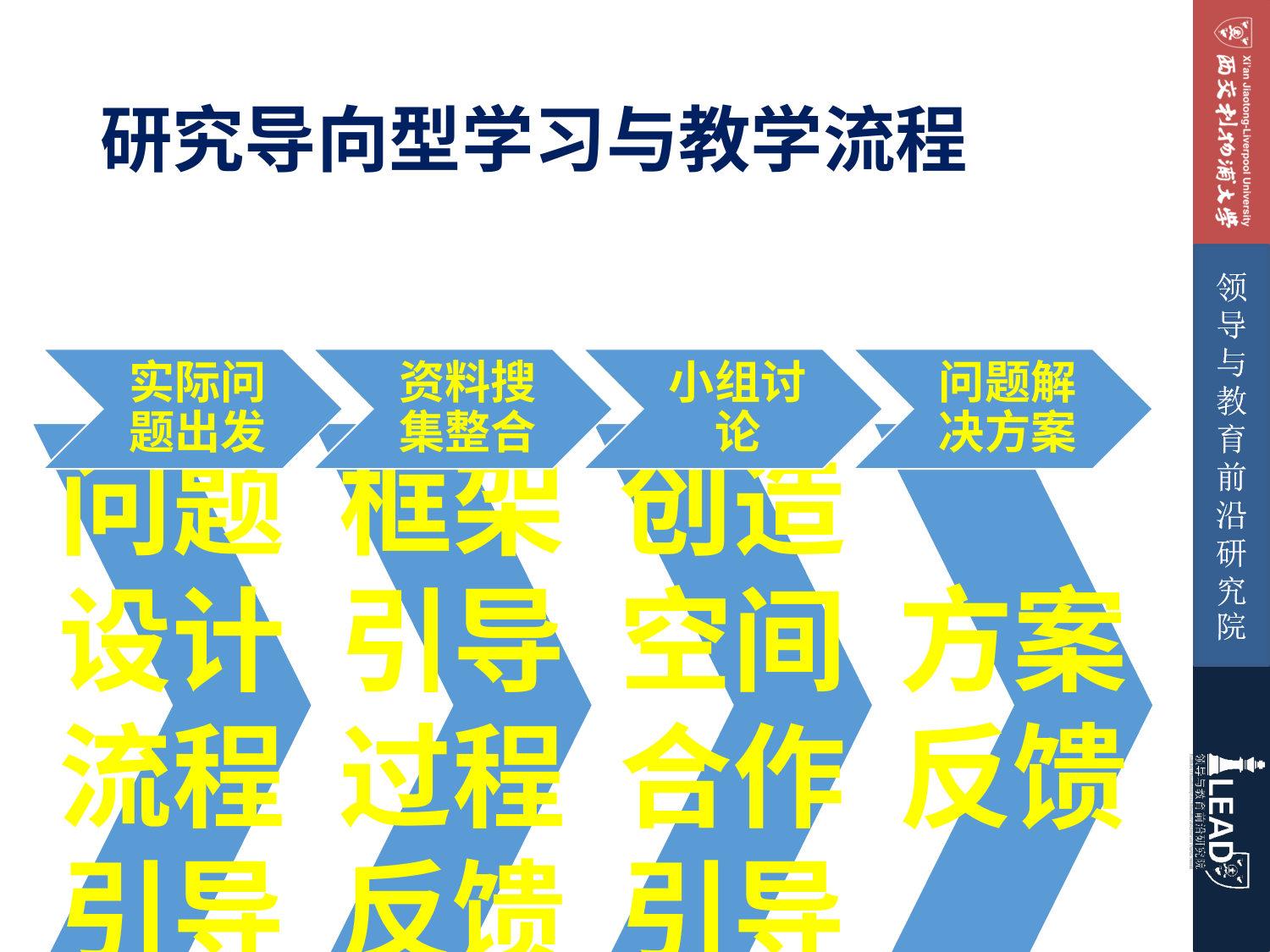

# 研究导向型学习与教学流程
实际问题出发
资料搜集整合
小组讨论
问题解决方案